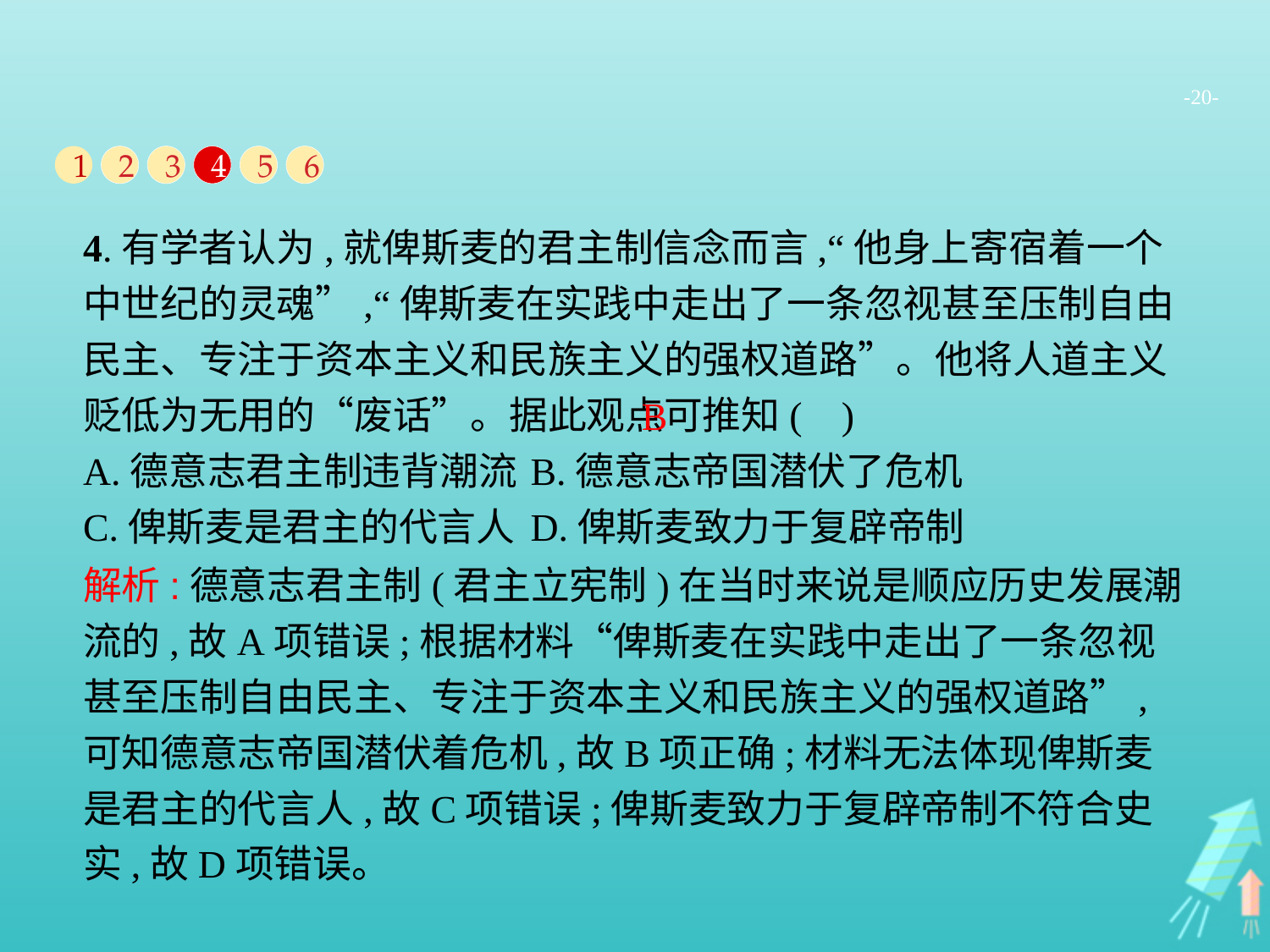

-20-
1
2
3
4
5
6
4.有学者认为,就俾斯麦的君主制信念而言,“他身上寄宿着一个中世纪的灵魂”,“俾斯麦在实践中走出了一条忽视甚至压制自由民主、专注于资本主义和民族主义的强权道路”。他将人道主义贬低为无用的“废话”。据此观点可推知(    )
A.德意志君主制违背潮流	B.德意志帝国潜伏了危机
C.俾斯麦是君主的代言人	D.俾斯麦致力于复辟帝制
B
解析:德意志君主制(君主立宪制)在当时来说是顺应历史发展潮流的,故A项错误;根据材料“俾斯麦在实践中走出了一条忽视甚至压制自由民主、专注于资本主义和民族主义的强权道路”,可知德意志帝国潜伏着危机,故B项正确;材料无法体现俾斯麦是君主的代言人,故C项错误;俾斯麦致力于复辟帝制不符合史实,故D项错误。